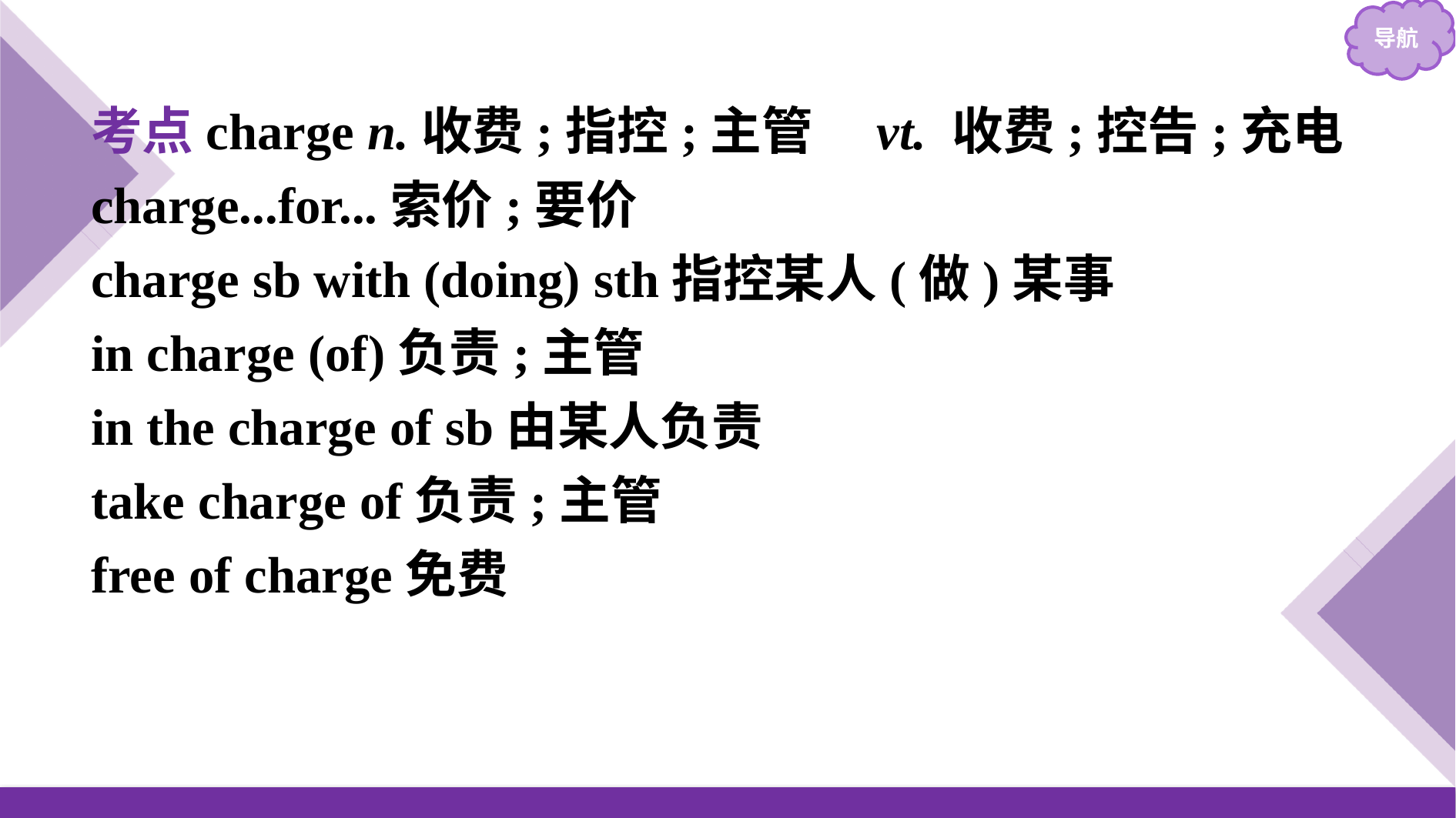

考点charge n.收费;指控;主管　vt. 收费;控告;充电
charge...for...索价;要价
charge sb with (doing) sth指控某人(做)某事
in charge (of)负责;主管
in the charge of sb由某人负责
take charge of负责;主管
free of charge免费